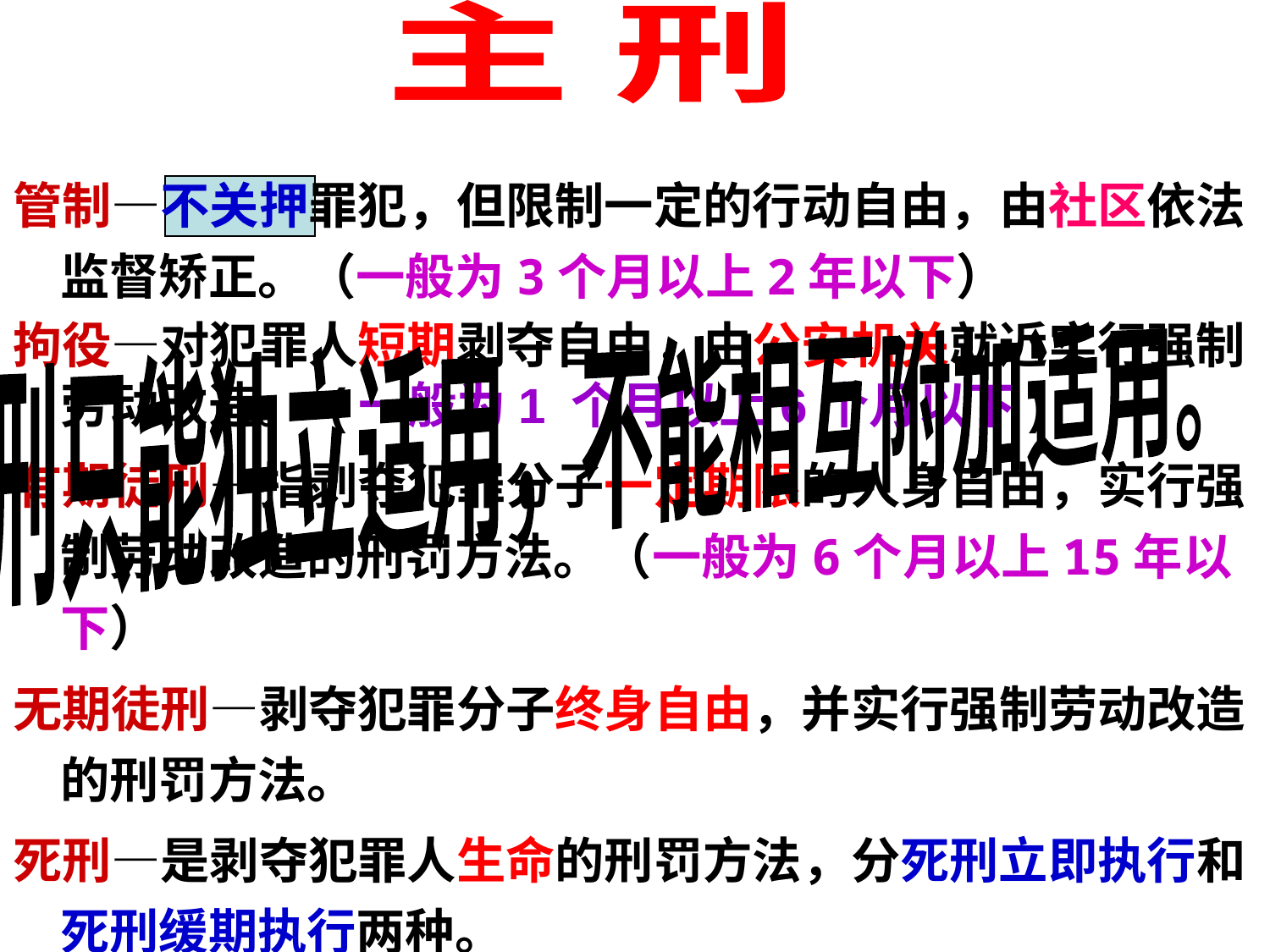

主 刑
管制—不关押罪犯，但限制一定的行动自由，由社区依法监督矫正。（一般为3个月以上2年以下）
拘役—对犯罪人短期剥夺自由，由公安机关就近实行强制劳动改造。 (一般为1 个月以上6个月以下)
有期徒刑—指剥夺犯罪分子一定期限的人身自由，实行强制劳动改造的刑罚方法。（一般为6个月以上15年以下）
无期徒刑—剥夺犯罪分子终身自由，并实行强制劳动改造的刑罚方法。
死刑—是剥夺犯罪人生命的刑罚方法，分死刑立即执行和死刑缓期执行两种。

主刑只能独立适用，不能相互附加适用。